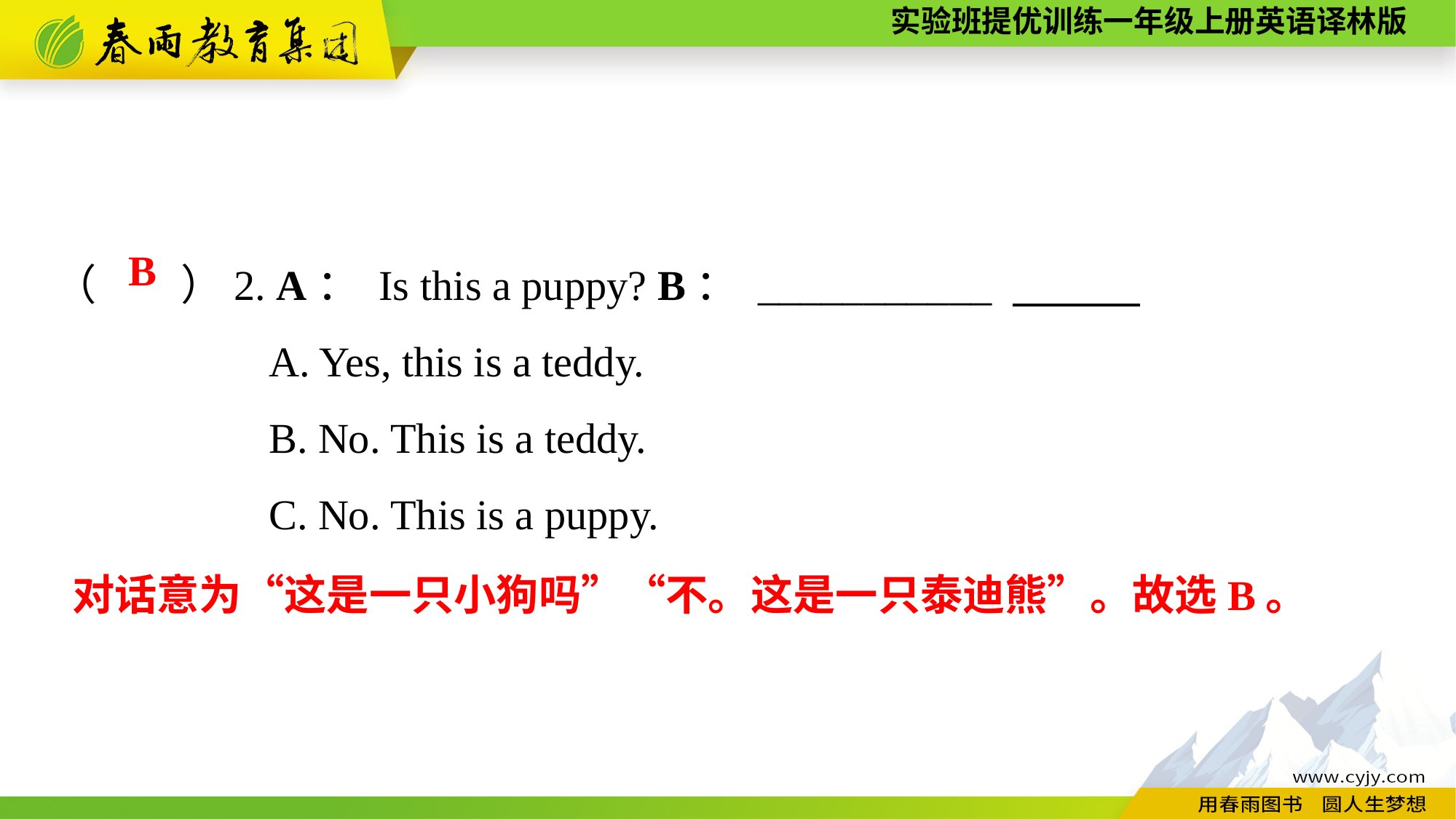

（　　）2. A： Is this a puppy? B： ___________
A. Yes, this is a teddy.
B. No. This is a teddy.
C. No. This is a puppy.
B
对话意为“这是一只小狗吗”“不。这是一只泰迪熊”。故选B。